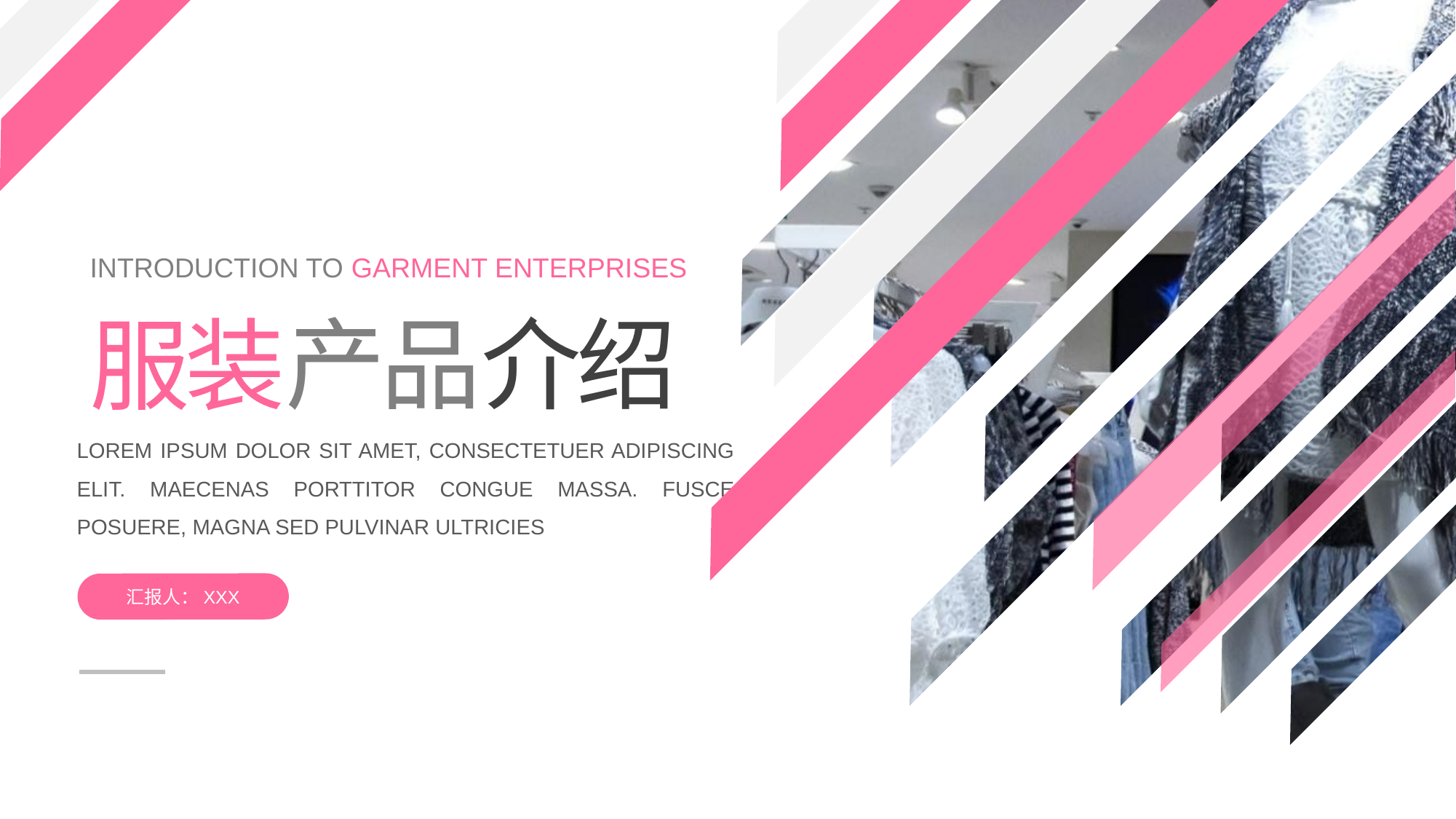

INTRODUCTION TO GARMENT ENTERPRISES
服装产品介绍
LOREM IPSUM DOLOR SIT AMET, CONSECTETUER ADIPISCING ELIT. MAECENAS PORTTITOR CONGUE MASSA. FUSCE POSUERE, MAGNA SED PULVINAR ULTRICIES
汇报人：XXX